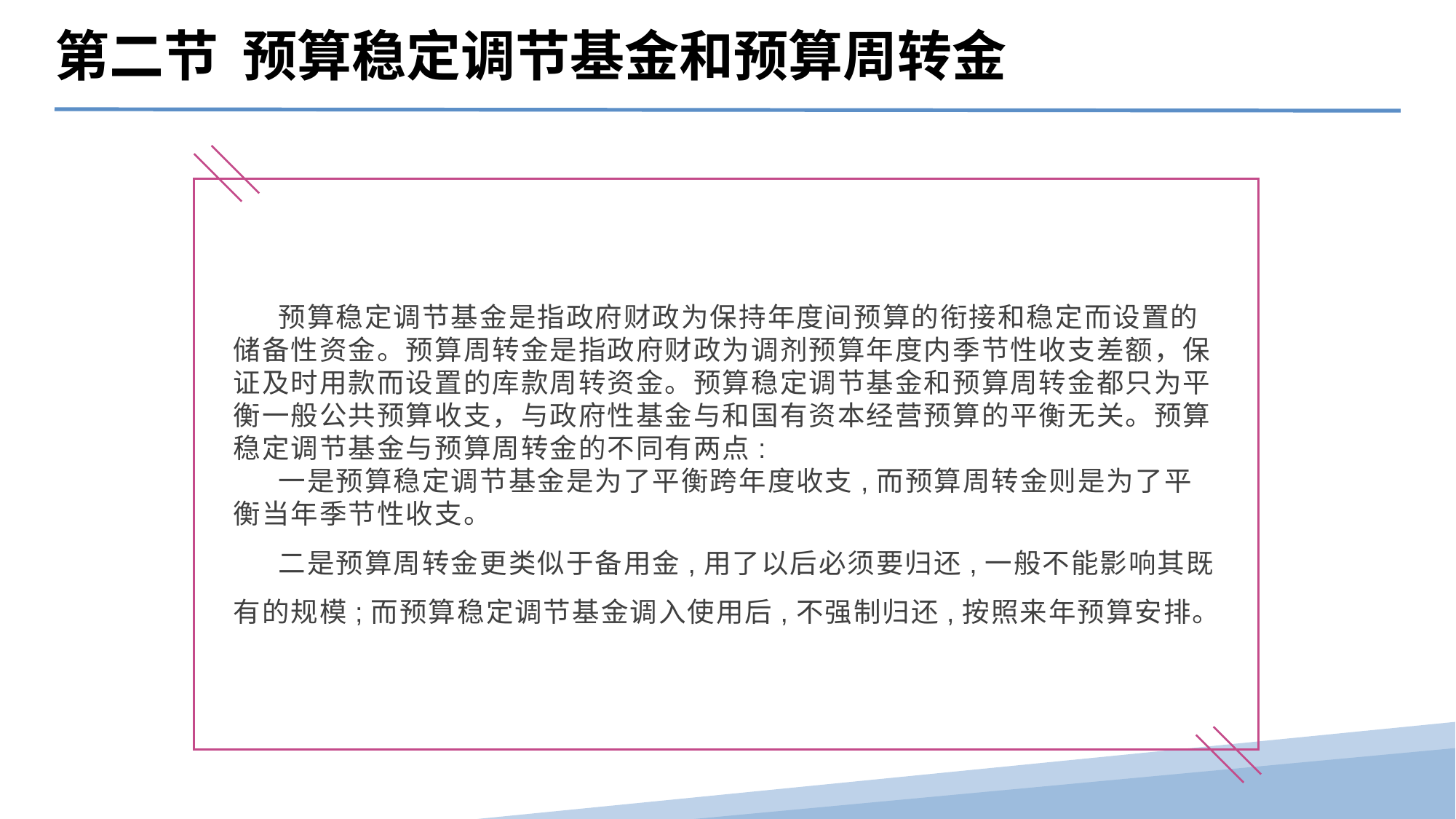

第二节  预算稳定调节基金和预算周转金

     预算稳定调节基金是指政府财政为保持年度间预算的衔接和稳定而设置的储备性资金。预算周转金是指政府财政为调剂预算年度内季节性收支差额，保证及时用款而设置的库款周转资金。预算稳定调节基金和预算周转金都只为平衡一般公共预算收支，与政府性基金与和国有资本经营预算的平衡无关。预算稳定调节基金与预算周转金的不同有两点:
     一是预算稳定调节基金是为了平衡跨年度收支,而预算周转金则是为了平衡当年季节性收支。
     二是预算周转金更类似于备用金,用了以后必须要归还,一般不能影响其既有的规模;而预算稳定调节基金调入使用后,不强制归还,按照来年预算安排。